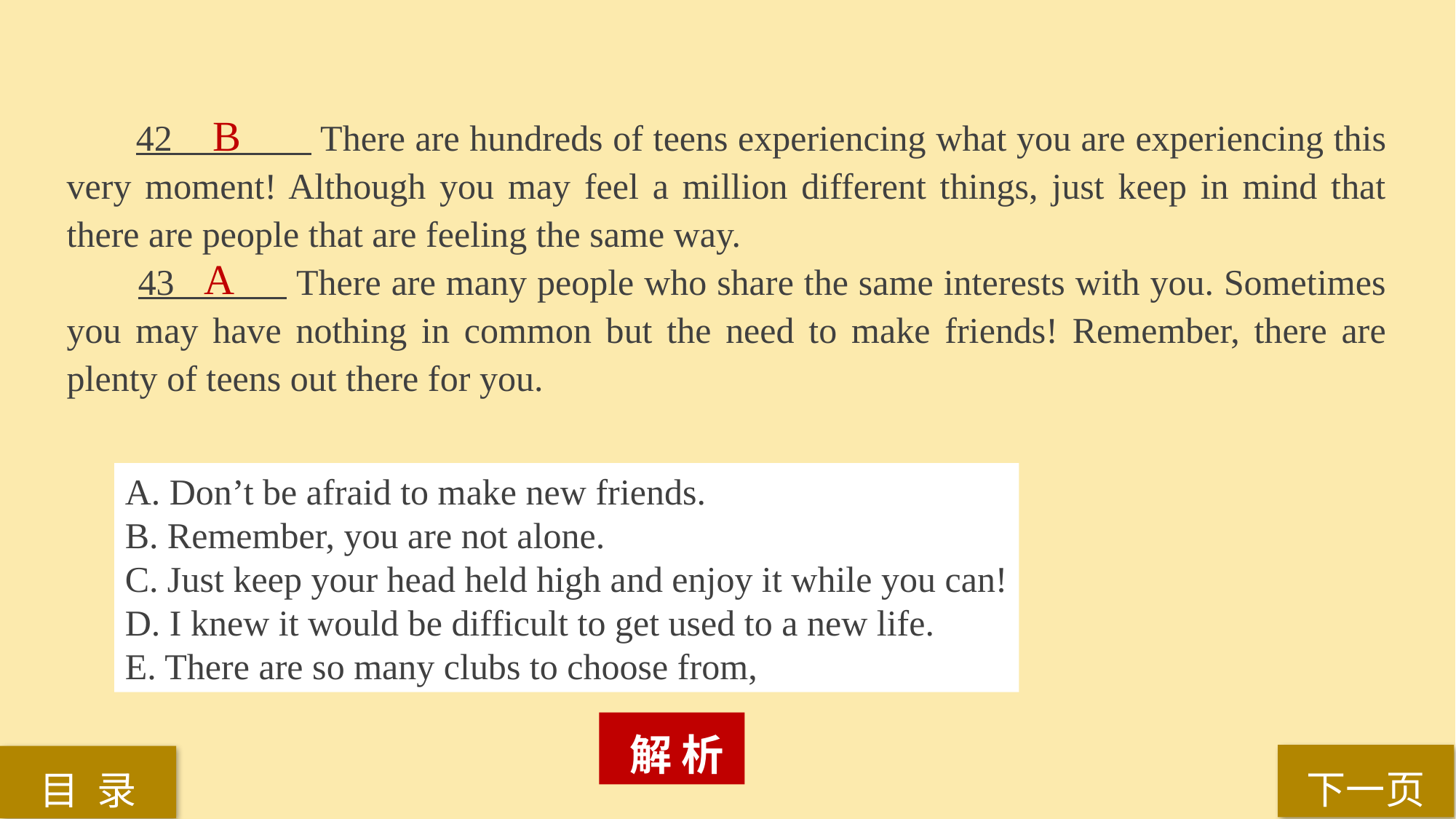

42               There are hundreds of teens experiencing what you are experiencing this very moment! Although you may feel a million different things, just keep in mind that there are people that are feeling the same way.
       43            There are many people who share the same interests with you. Sometimes you may have nothing in common but the need to make friends! Remember, there are plenty of teens out there for you.
B
A
A. Don’t be afraid to make new friends.
B. Remember, you are not alone.
C. Just keep your head held high and enjoy it while you can!
D. I knew it would be difficult to get used to a new life.
E. There are so many clubs to choose from,
 解 析